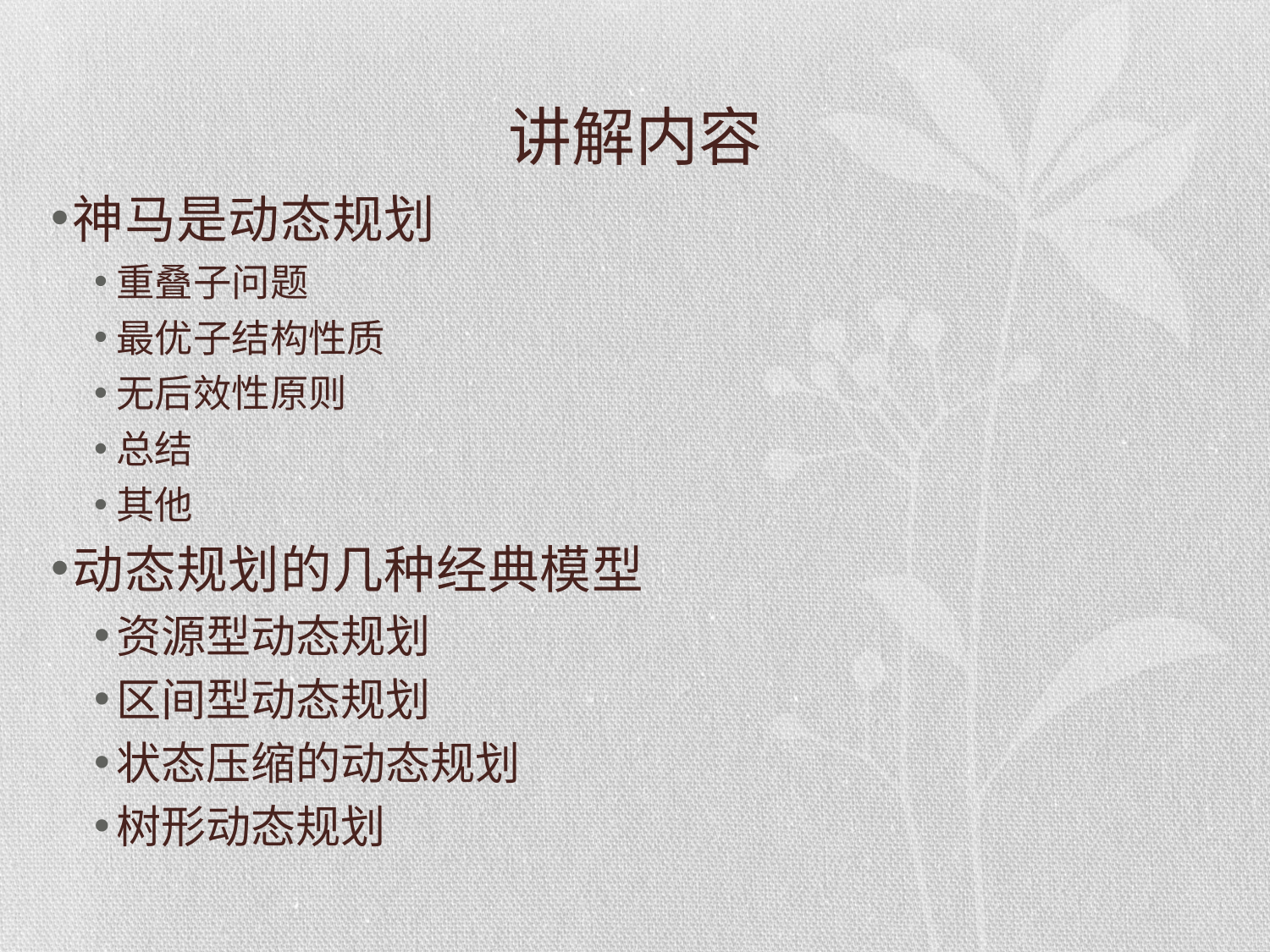

# 讲解内容
神马是动态规划
重叠子问题
最优子结构性质
无后效性原则
总结
其他
动态规划的几种经典模型
资源型动态规划
区间型动态规划
状态压缩的动态规划
树形动态规划